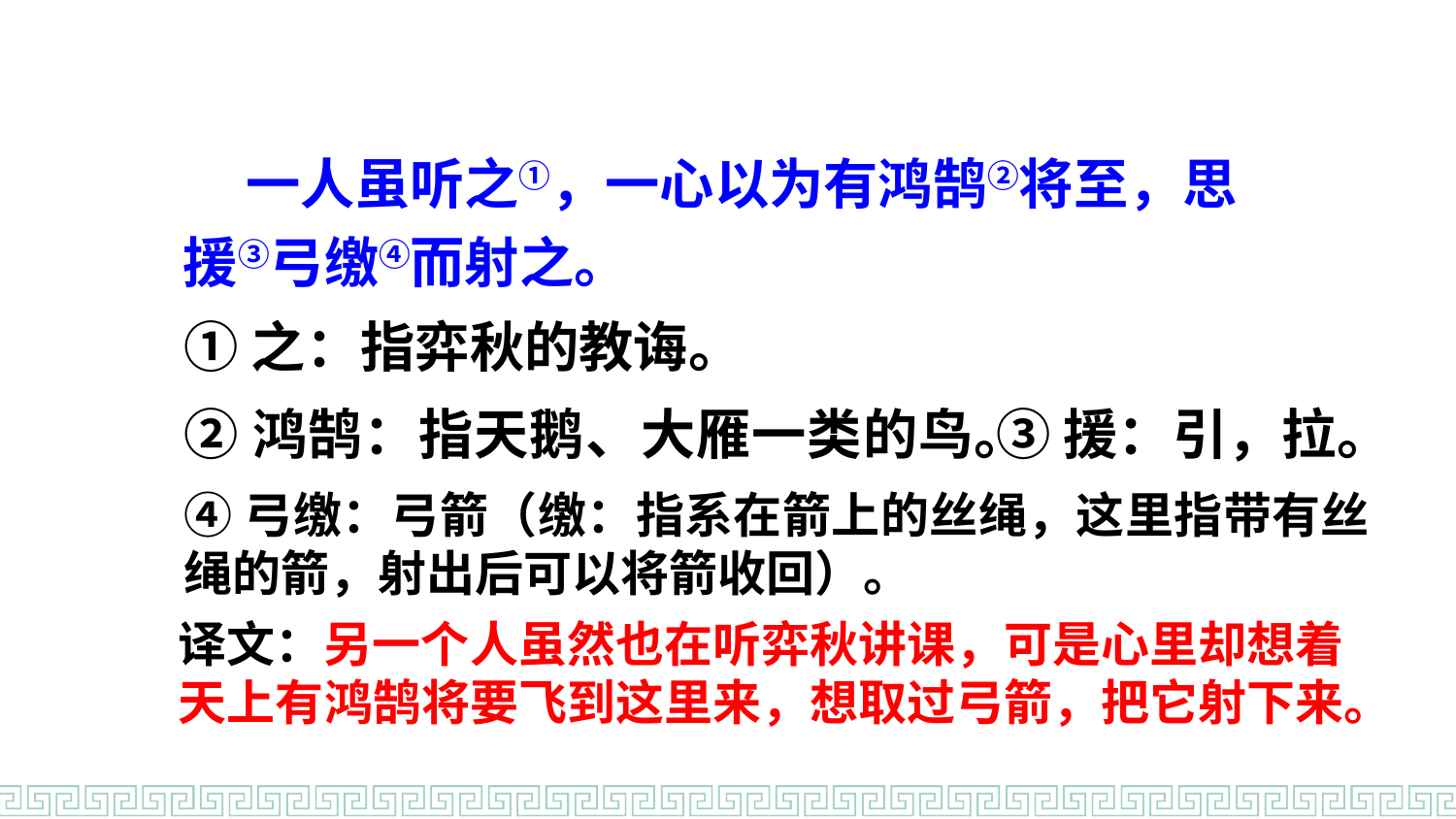

一人虽听之①，一心以为有鸿鹄②将至，思援③弓缴④而射之。
①之：指弈秋的教诲。
③援：引，拉。
②鸿鹄：指天鹅、大雁一类的鸟。
④弓缴：弓箭（缴：指系在箭上的丝绳，这里指带有丝绳的箭，射出后可以将箭收回）。
译文：另一个人虽然也在听弈秋讲课，可是心里却想着天上有鸿鹄将要飞到这里来，想取过弓箭，把它射下来。